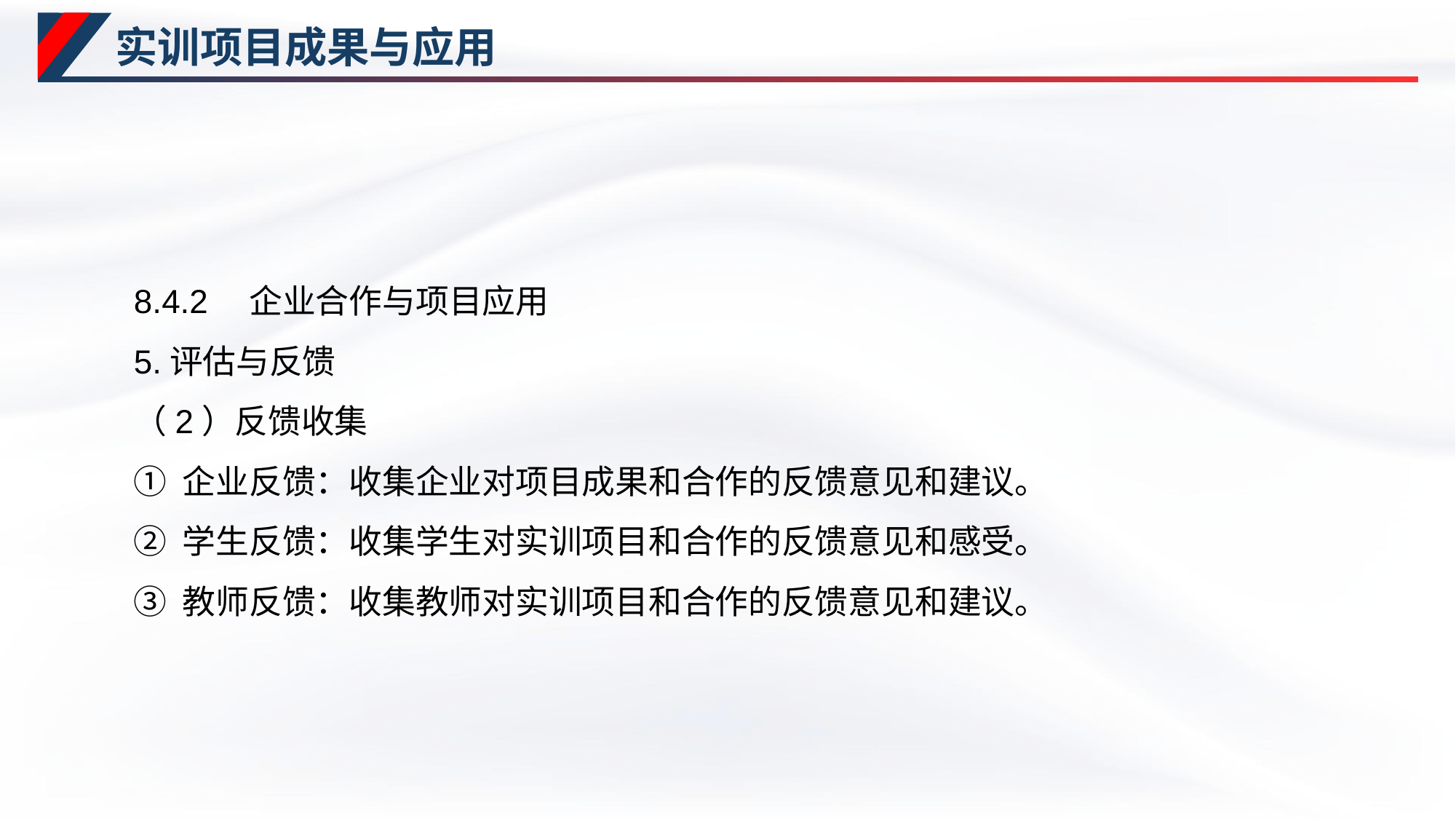

# 实训项目成果与应用
8.4.2　企业合作与项目应用
5.评估与反馈
（2）反馈收集
① 企业反馈：收集企业对项目成果和合作的反馈意见和建议。
② 学生反馈：收集学生对实训项目和合作的反馈意见和感受。
③ 教师反馈：收集教师对实训项目和合作的反馈意见和建议。